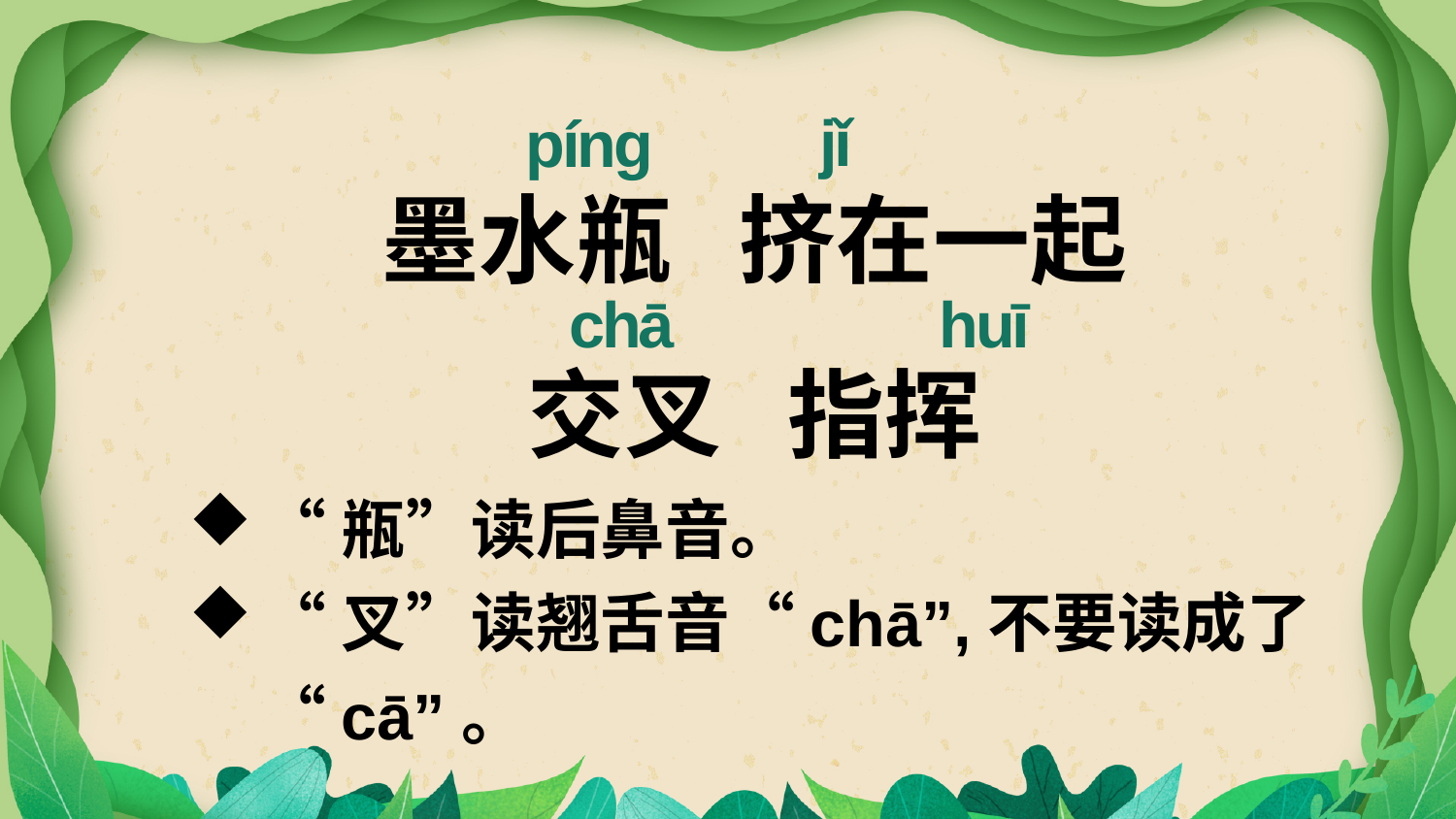

jǐ
pínɡ
墨水瓶   挤在一起
交叉   指挥
chā
huī
“瓶”读后鼻音。
“叉”读翘舌音“chā”,不要读成了“cā”。